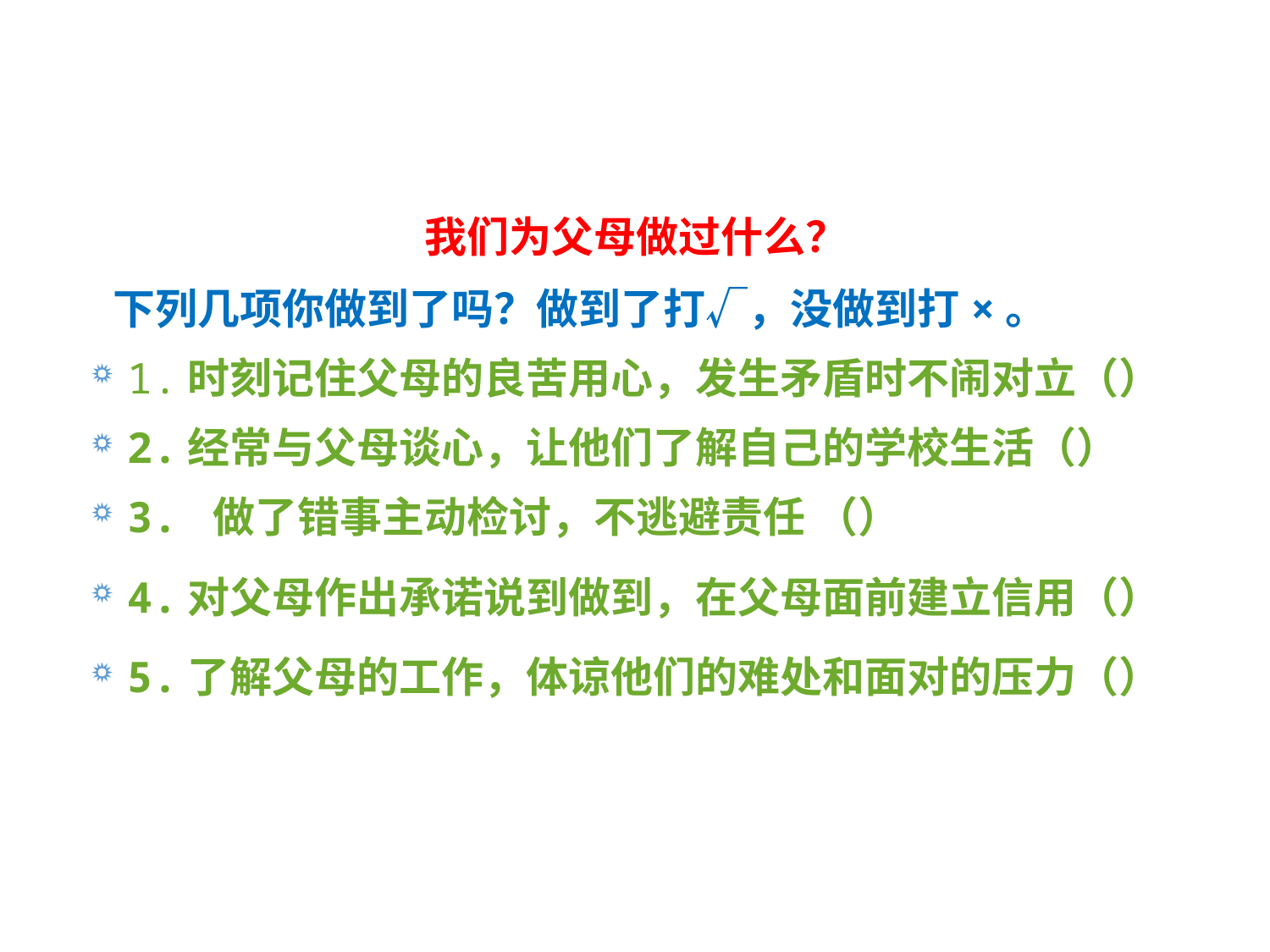

爱的回报
我们为父母做过什么？
   下列几项你做到了吗？做到了打√，没做到打×。
1.时刻记住父母的良苦用心，发生矛盾时不闹对立（）
2.经常与父母谈心，让他们了解自己的学校生活（）
3. 做了错事主动检讨，不逃避责任 （）
4.对父母作出承诺说到做到，在父母面前建立信用（）
5.了解父母的工作，体谅他们的难处和面对的压力（）